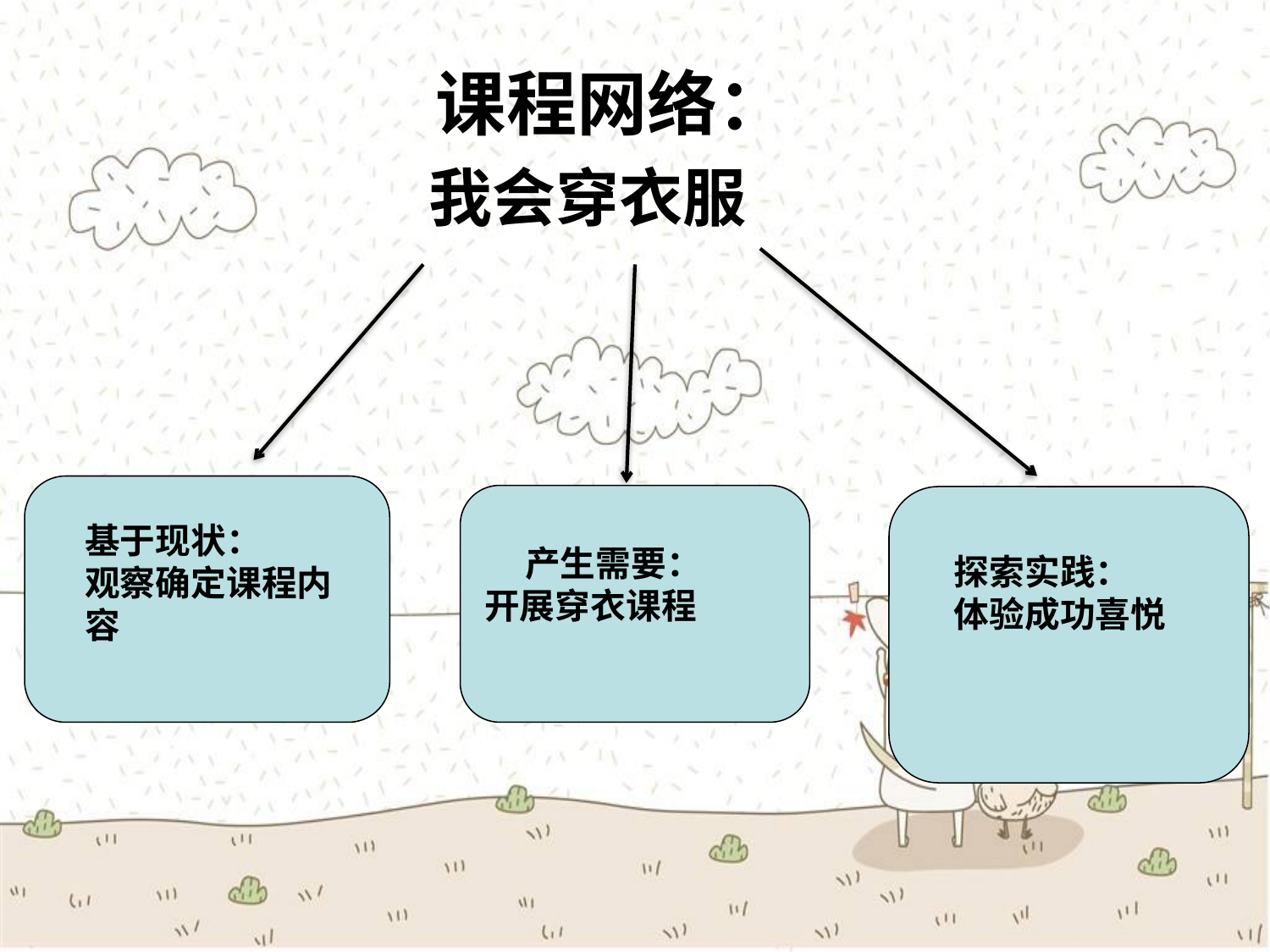

课程网络：
    我会穿衣服

    产生需要：
开展穿衣课程

基于现状：
观察确定课程内容
探索实践：
体验成功喜悦